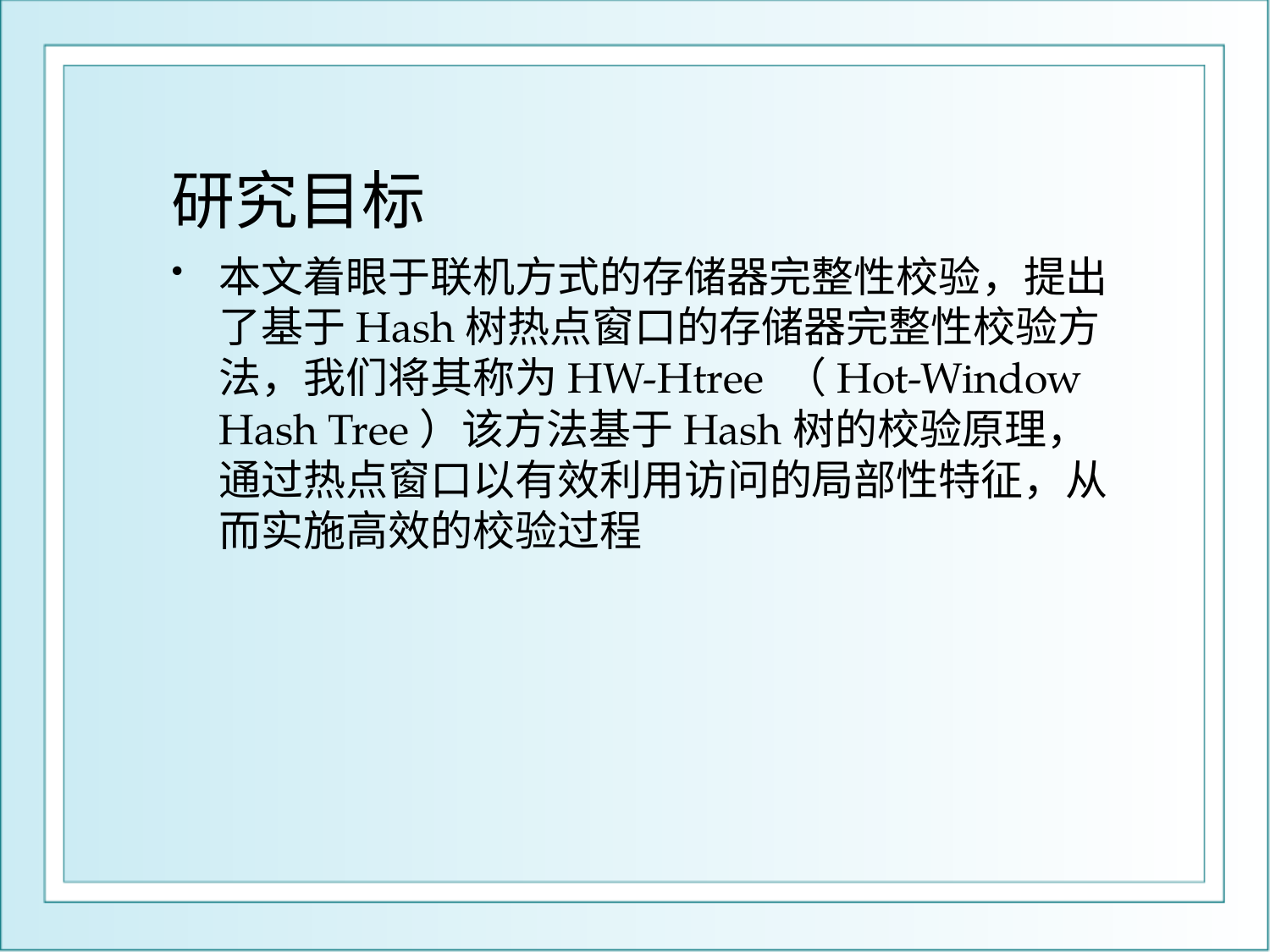

# 研究目标
本文着眼于联机方式的存储器完整性校验，提出了基于Hash树热点窗口的存储器完整性校验方法，我们将其称为HW-Htree （Hot-Window Hash Tree）该方法基于Hash树的校验原理，通过热点窗口以有效利用访问的局部性特征，从而实施高效的校验过程